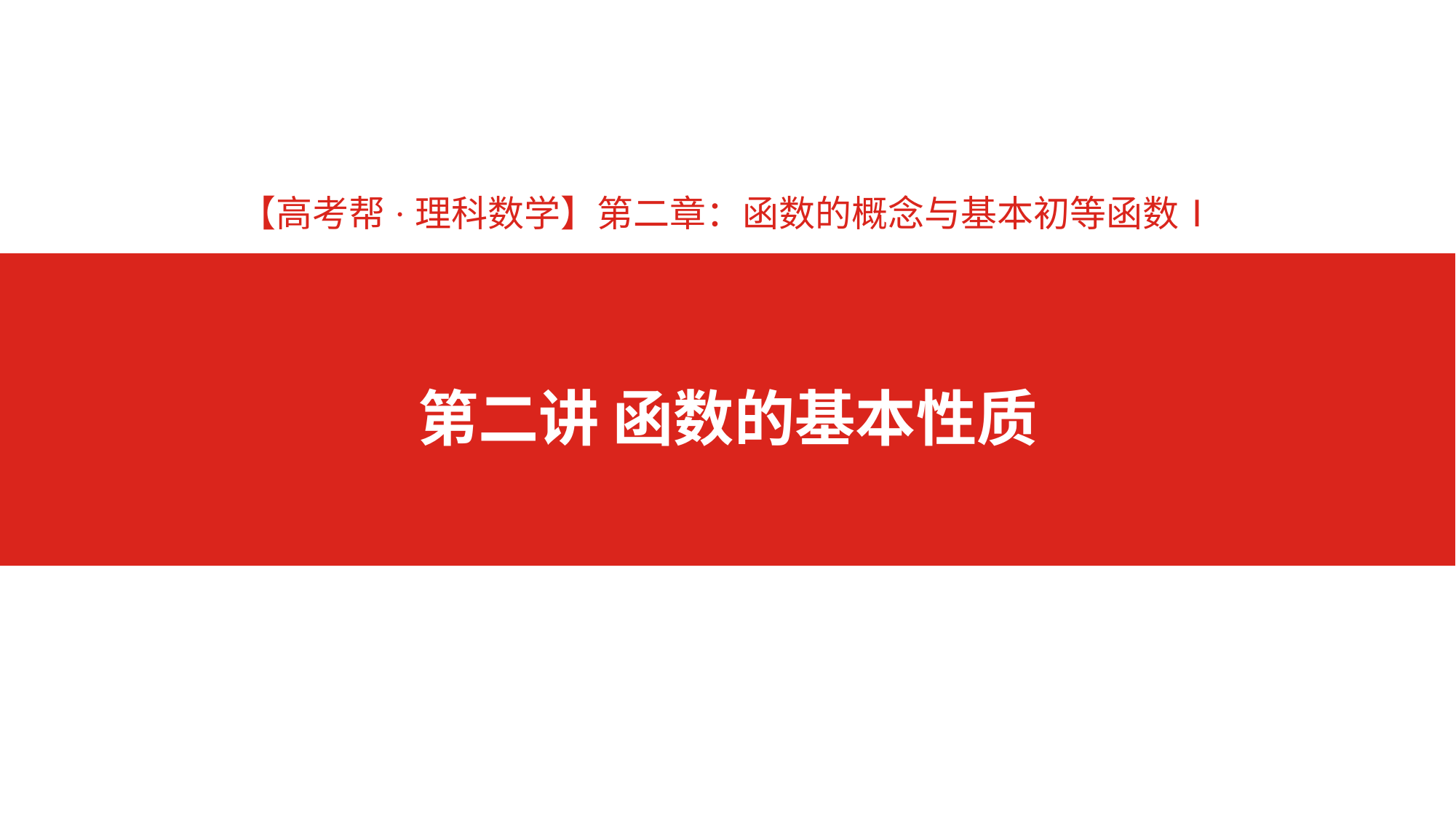

【高考帮·理科数学】第二章：函数的概念与基本初等函数Ⅰ
第二讲 函数的基本性质